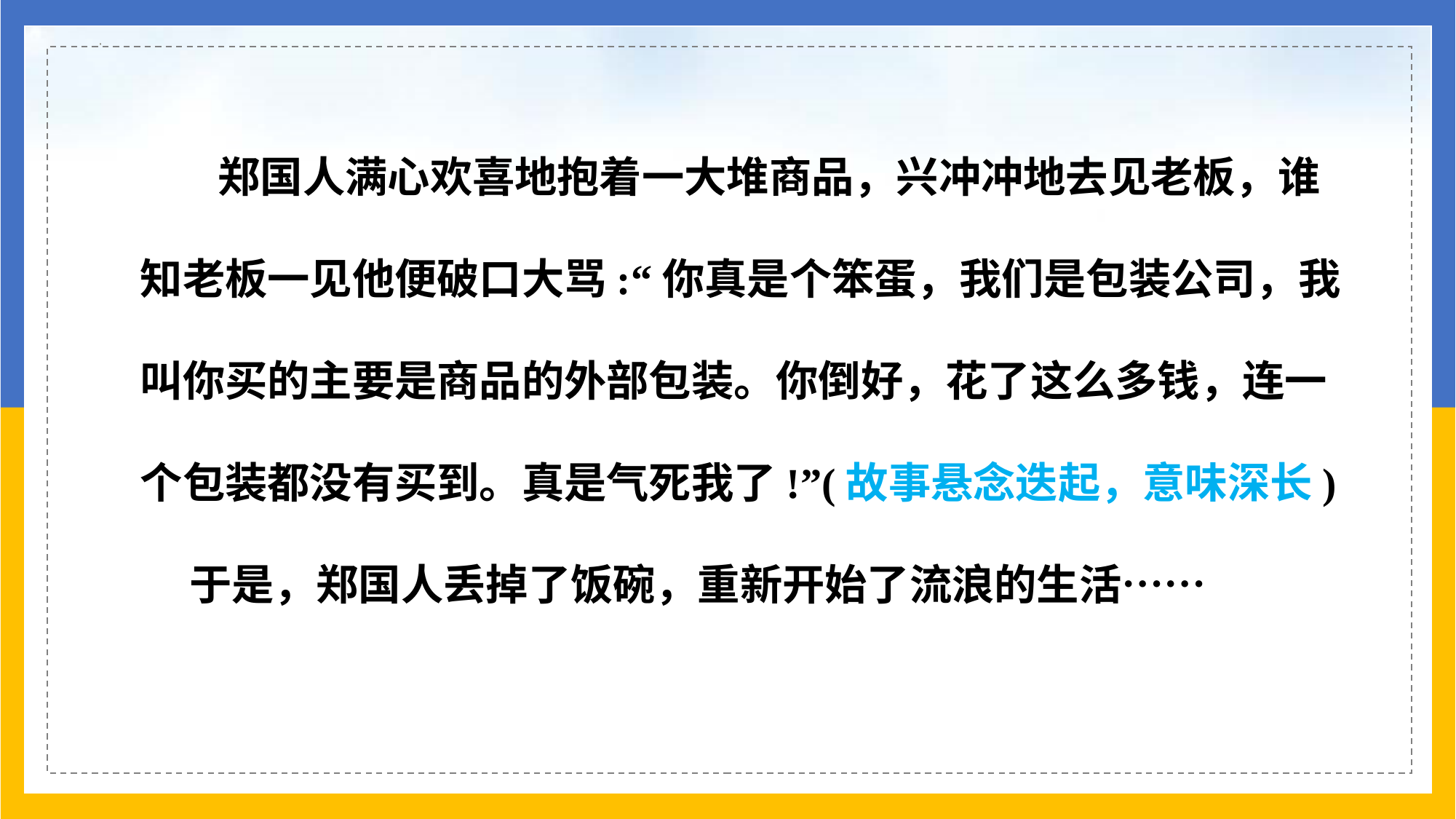

郑国人满心欢喜地抱着一大堆商品，兴冲冲地去见老板，谁知老板一见他便破口大骂:“你真是个笨蛋，我们是包装公司，我叫你买的主要是商品的外部包装。你倒好，花了这么多钱，连一个包装都没有买到。真是气死我了!”(故事悬念迭起，意味深长)
    于是，郑国人丢掉了饭碗，重新开始了流浪的生活……